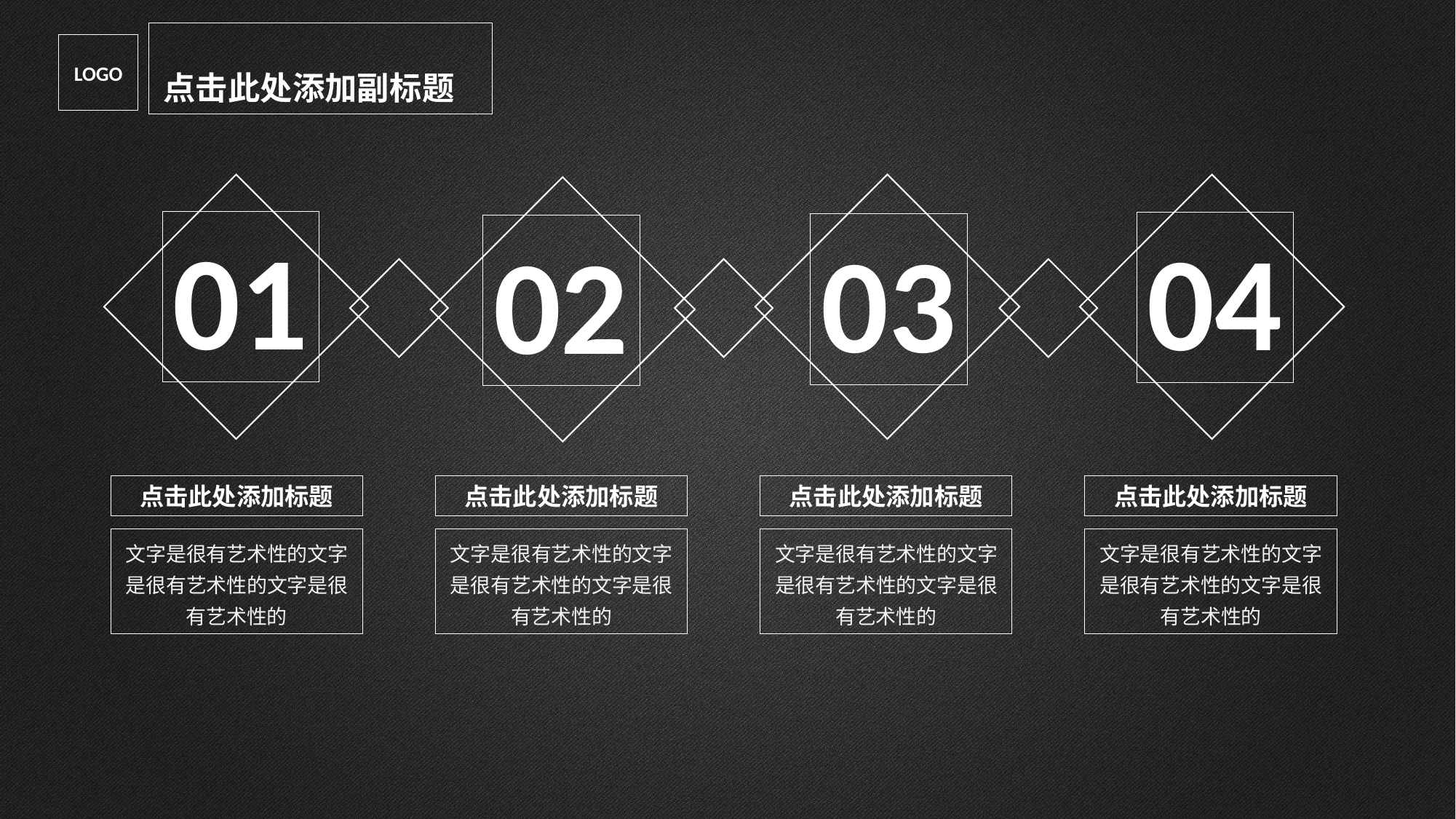

点击此处添加副标题
LOGO
01

04

03
02

点击此处添加标题
点击此处添加标题
点击此处添加标题
点击此处添加标题
文字是很有艺术性的文字是很有艺术性的文字是很有艺术性的
文字是很有艺术性的文字是很有艺术性的文字是很有艺术性的
文字是很有艺术性的文字是很有艺术性的文字是很有艺术性的
文字是很有艺术性的文字是很有艺术性的文字是很有艺术性的